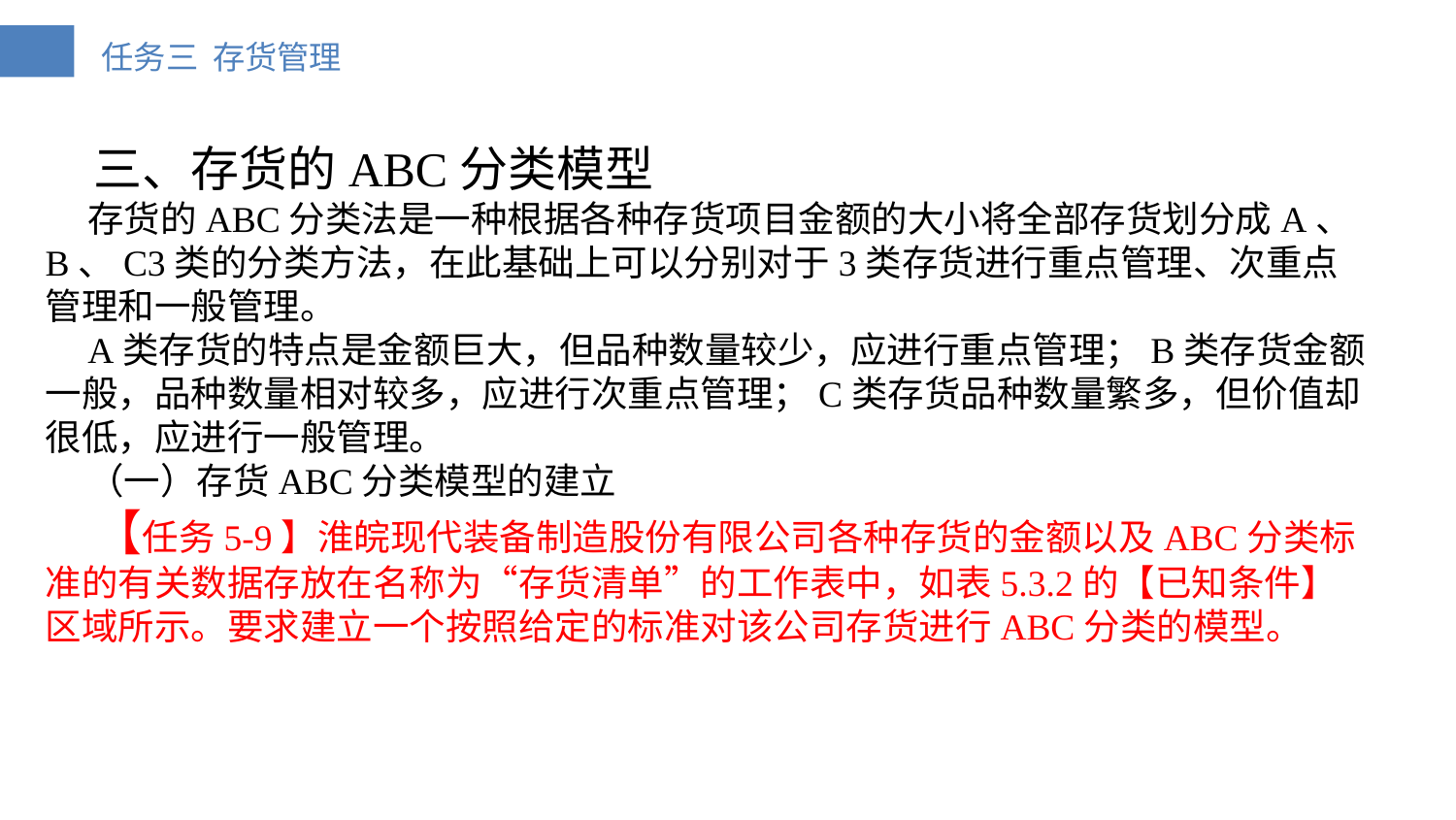

三、存货的ABC分类模型
存货的ABC分类法是一种根据各种存货项目金额的大小将全部存货划分成A、B、C3类的分类方法，在此基础上可以分别对于3类存货进行重点管理、次重点管理和一般管理。
A类存货的特点是金额巨大，但品种数量较少，应进行重点管理；B类存货金额一般，品种数量相对较多，应进行次重点管理；C类存货品种数量繁多，但价值却很低，应进行一般管理。
（一）存货ABC分类模型的建立
【任务5-9】淮皖现代装备制造股份有限公司各种存货的金额以及ABC分类标准的有关数据存放在名称为“存货清单”的工作表中，如表5.3.2的【已知条件】区域所示。要求建立一个按照给定的标准对该公司存货进行ABC分类的模型。